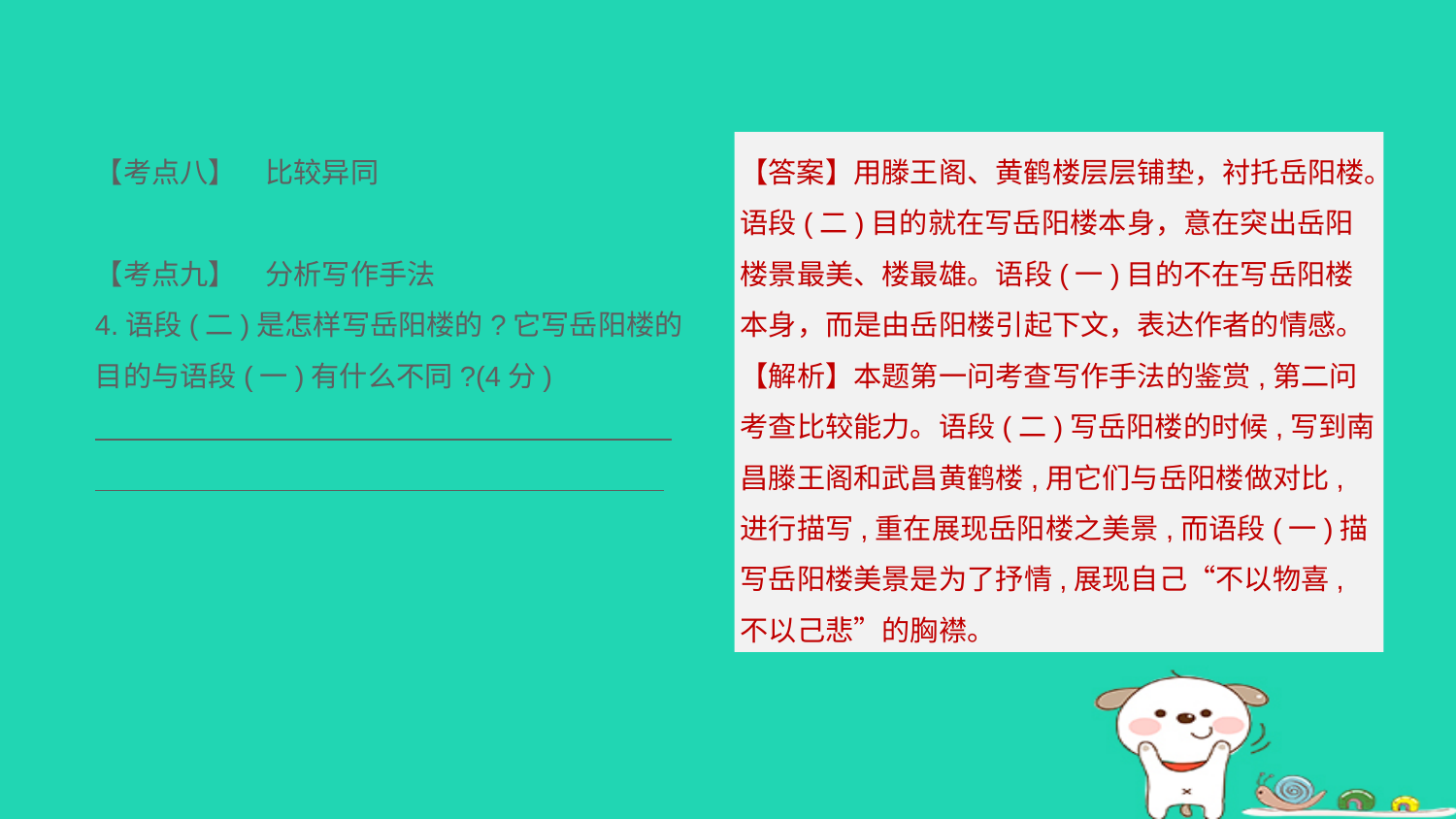

【考点八】　比较异同

【考点九】　分析写作手法
4.语段(二)是怎样写岳阳楼的?它写岳阳楼的目的与语段(一)有什么不同?(4分)

【答案】用滕王阁、黄鹤楼层层铺垫，衬托岳阳楼。语段(二)目的就在写岳阳楼本身，意在突出岳阳楼景最美、楼最雄。语段(一)目的不在写岳阳楼本身，而是由岳阳楼引起下文，表达作者的情感。
【解析】本题第一问考查写作手法的鉴赏,第二问考查比较能力。语段(二)写岳阳楼的时候,写到南昌滕王阁和武昌黄鹤楼,用它们与岳阳楼做对比,进行描写,重在展现岳阳楼之美景,而语段(一)描写岳阳楼美景是为了抒情,展现自己“不以物喜,不以己悲”的胸襟。